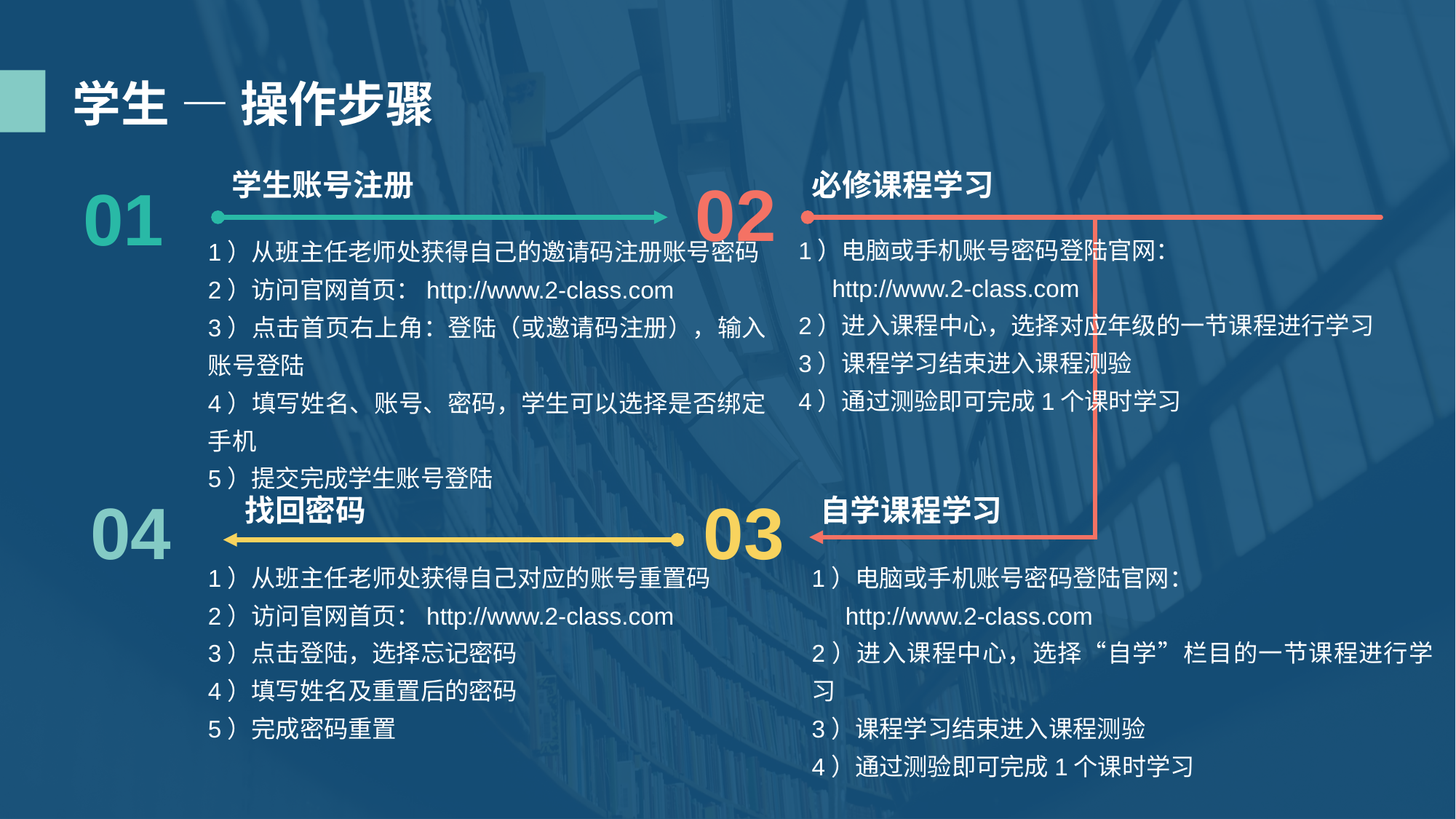

学生 — 操作步骤
学生账号注册
必修课程学习
02
01
1）电脑或手机账号密码登陆官网：
     http://www.2-class.com
2）进入课程中心，选择对应年级的一节课程进行学习
3）课程学习结束进入课程测验
4）通过测验即可完成1个课时学习
1）从班主任老师处获得自己的邀请码注册账号密码
2）访问官网首页：http://www.2-class.com
3）点击首页右上角：登陆（或邀请码注册），输入账号登陆
4）填写姓名、账号、密码，学生可以选择是否绑定手机
5）提交完成学生账号登陆
找回密码
自学课程学习
04
03
1）从班主任老师处获得自己对应的账号重置码
2）访问官网首页：http://www.2-class.com
3）点击登陆，选择忘记密码
4）填写姓名及重置后的密码
5）完成密码重置
1）电脑或手机账号密码登陆官网：
     http://www.2-class.com
2）进入课程中心，选择“自学”栏目的一节课程进行学习
3）课程学习结束进入课程测验
4）通过测验即可完成1个课时学习